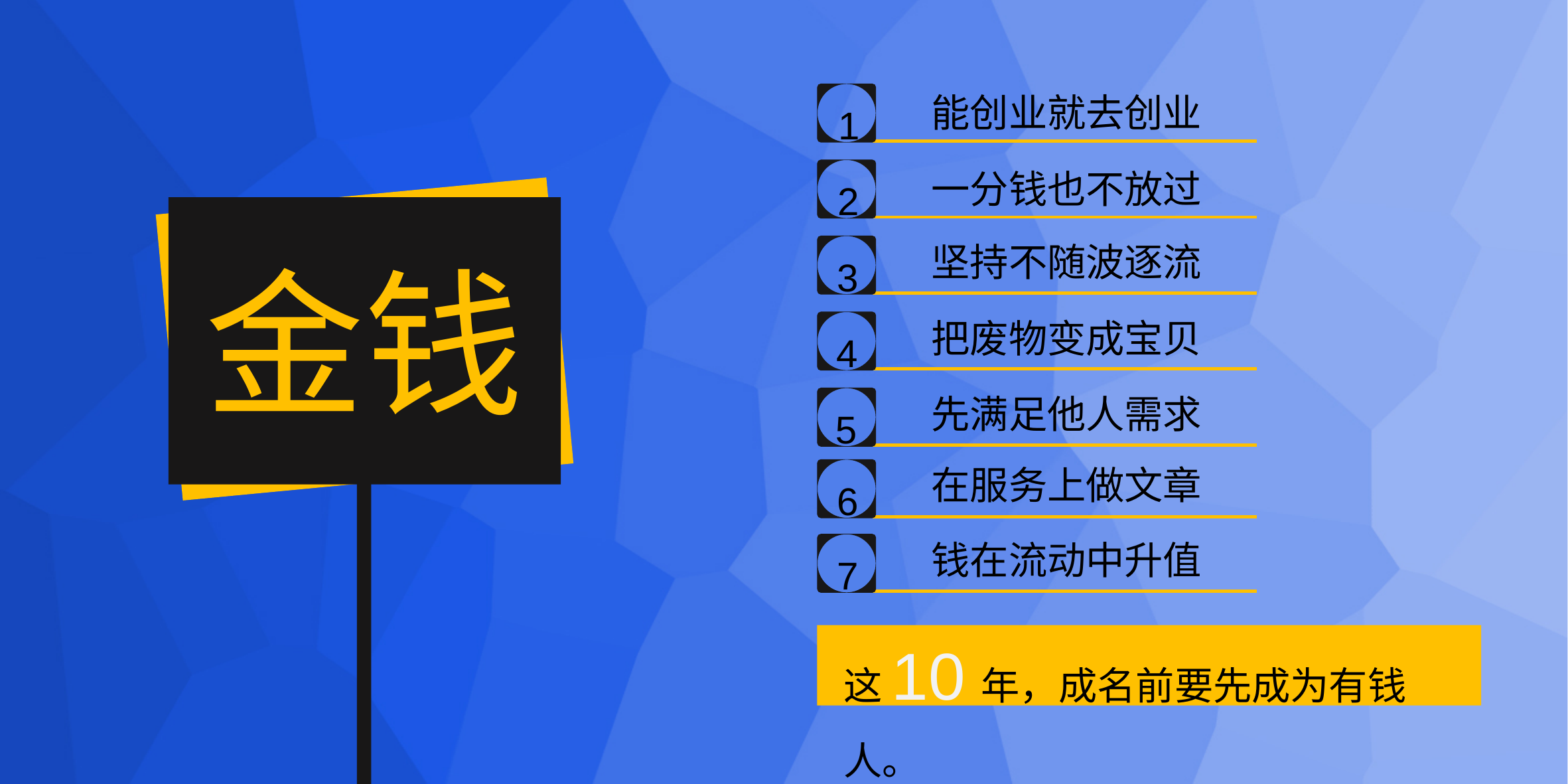

1

能创业就去创业
2
一分钱也不放过

3
坚持不随波逐流

金钱
4
把废物变成宝贝

5
先满足他人需求

6
在服务上做文章

7
钱在流动中升值

这10年，成名前要先成为有钱人。